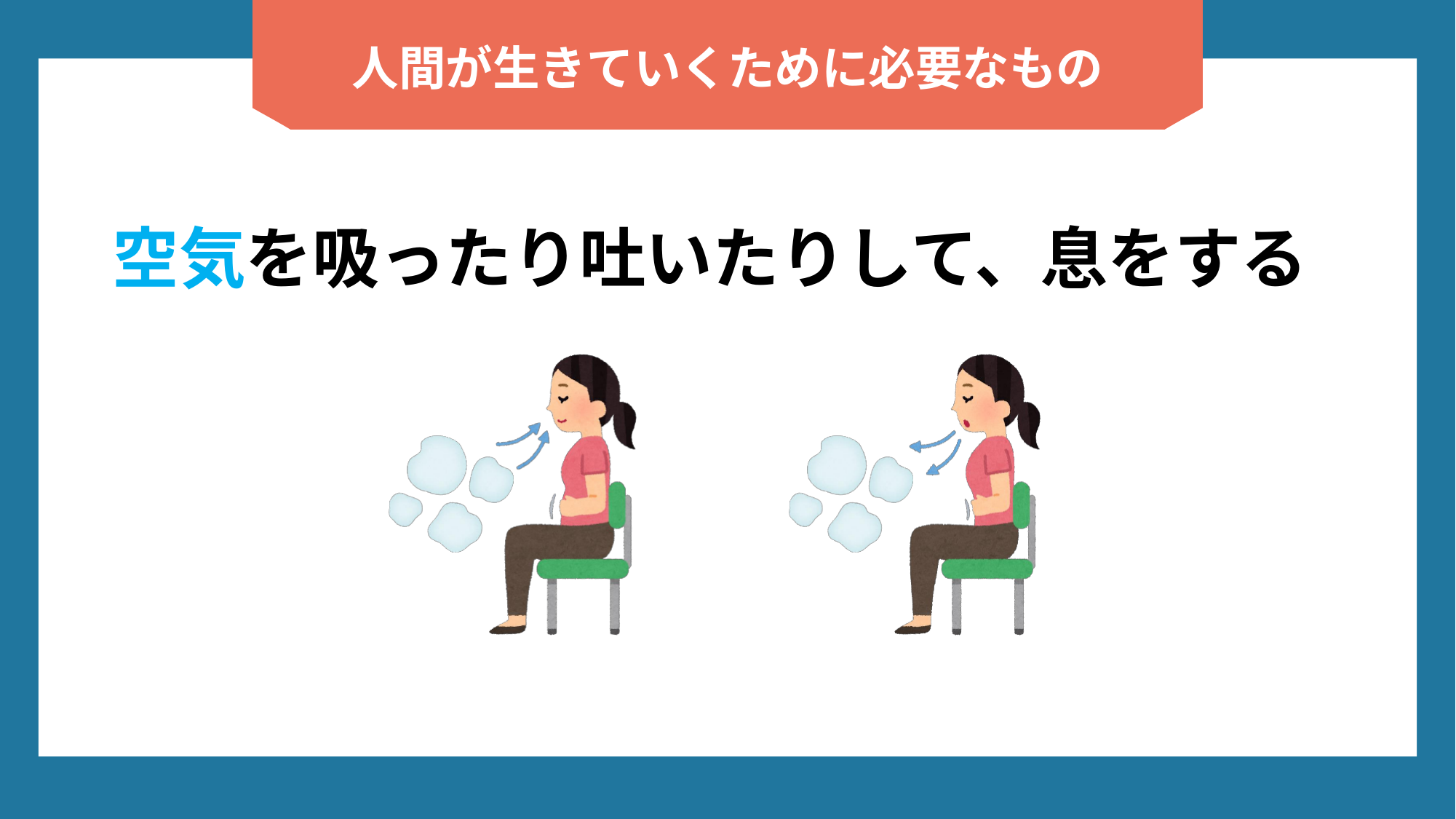

人間が生きていくために必要なもの
空気を吸ったり吐いたりして、息をする